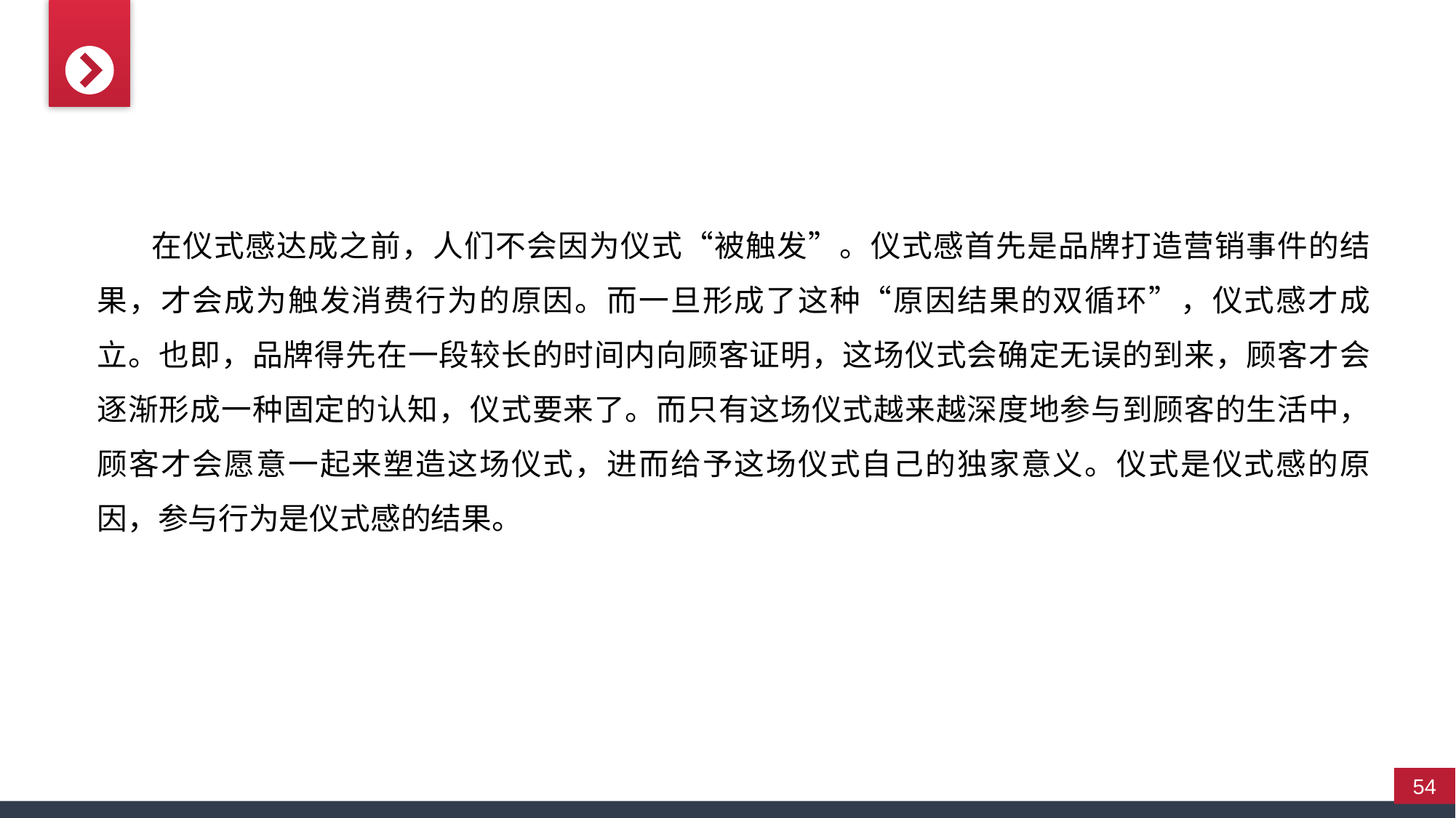

在仪式感达成之前，人们不会因为仪式“被触发”。仪式感首先是品牌打造营销事件的结果，才会成为触发消费行为的原因。而一旦形成了这种“原因结果的双循环”，仪式感才成立。也即，品牌得先在一段较长的时间内向顾客证明，这场仪式会确定无误的到来，顾客才会逐渐形成一种固定的认知，仪式要来了。而只有这场仪式越来越深度地参与到顾客的生活中，顾客才会愿意一起来塑造这场仪式，进而给予这场仪式自己的独家意义。仪式是仪式感的原因，参与行为是仪式感的结果。